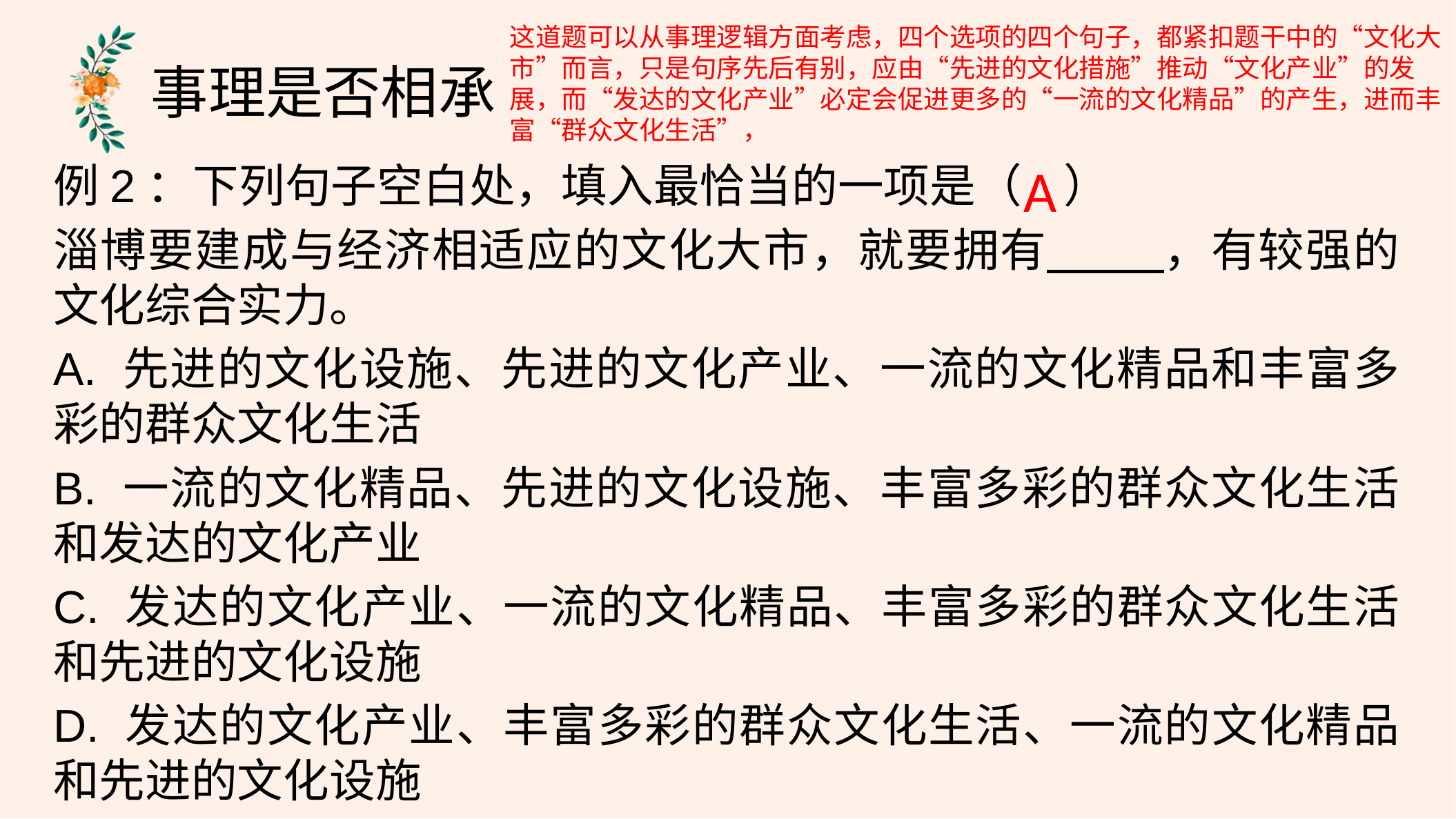

这道题可以从事理逻辑方面考虑，四个选项的四个句子，都紧扣题干中的“文化大市”而言，只是句序先后有别，应由“先进的文化措施”推动“文化产业”的发展，而“发达的文化产业”必定会促进更多的“一流的文化精品”的产生，进而丰富“群众文化生活”，
事理是否相承
A
例2：下列句子空白处，填入最恰当的一项是（    ）
淄博要建成与经济相适应的文化大市，就要拥有          ，有较强的文化综合实力。
A. 先进的文化设施、先进的文化产业、一流的文化精品和丰富多彩的群众文化生活
B. 一流的文化精品、先进的文化设施、丰富多彩的群众文化生活和发达的文化产业
C. 发达的文化产业、一流的文化精品、丰富多彩的群众文化生活和先进的文化设施
D. 发达的文化产业、丰富多彩的群众文化生活、一流的文化精品和先进的文化设施